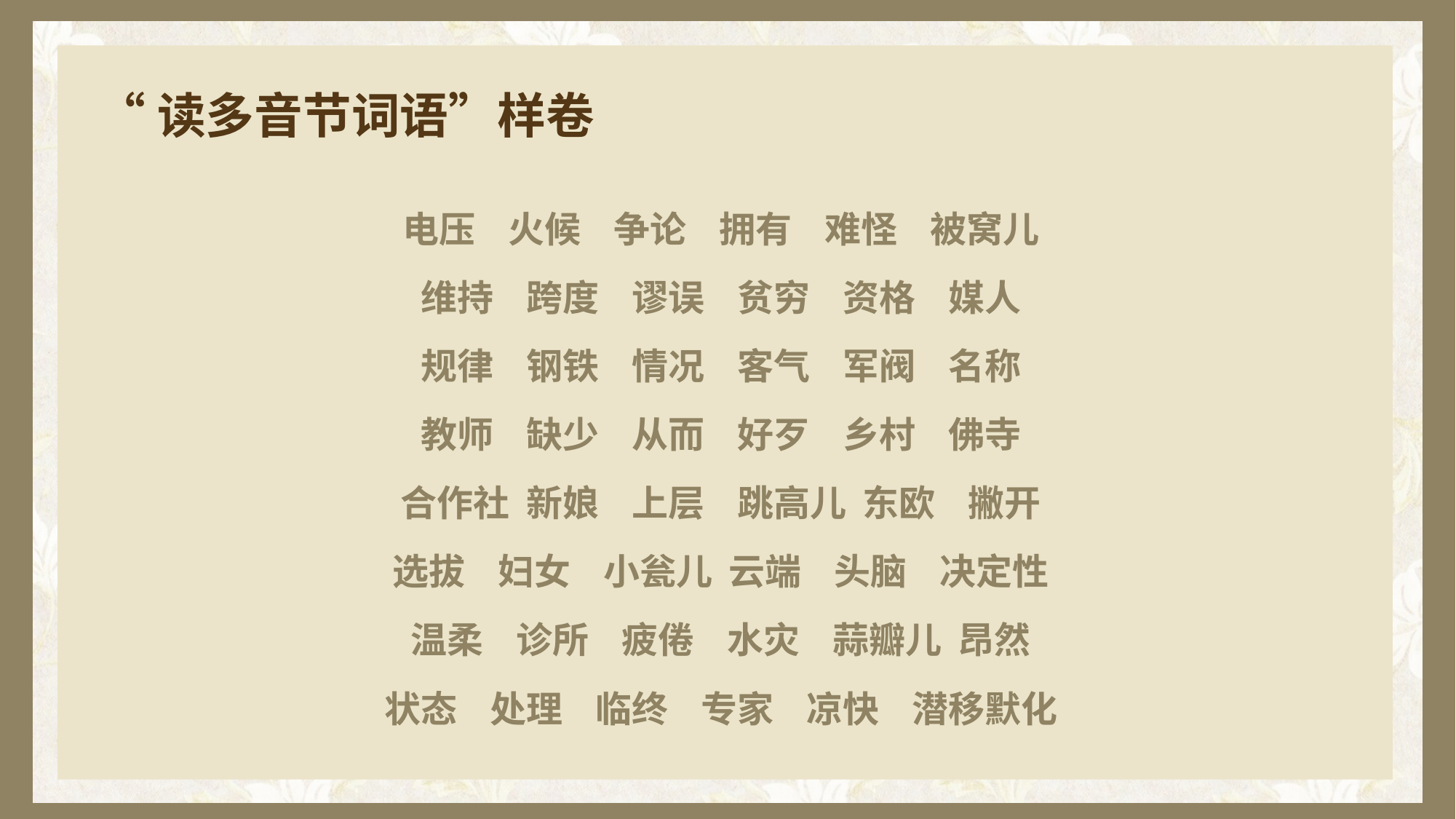

# “读多音节词语”样卷
电压    火候    争论    拥有    难怪    被窝儿
维持    跨度    谬误    贫穷    资格    媒人
规律    钢铁    情况    客气    军阀    名称
教师    缺少    从而    好歹    乡村    佛寺
合作社  新娘    上层    跳高儿  东欧    撇开
选拔    妇女    小瓮儿  云端    头脑    决定性
温柔    诊所    疲倦    水灾    蒜瓣儿  昂然
状态    处理    临终    专家    凉快    潜移默化